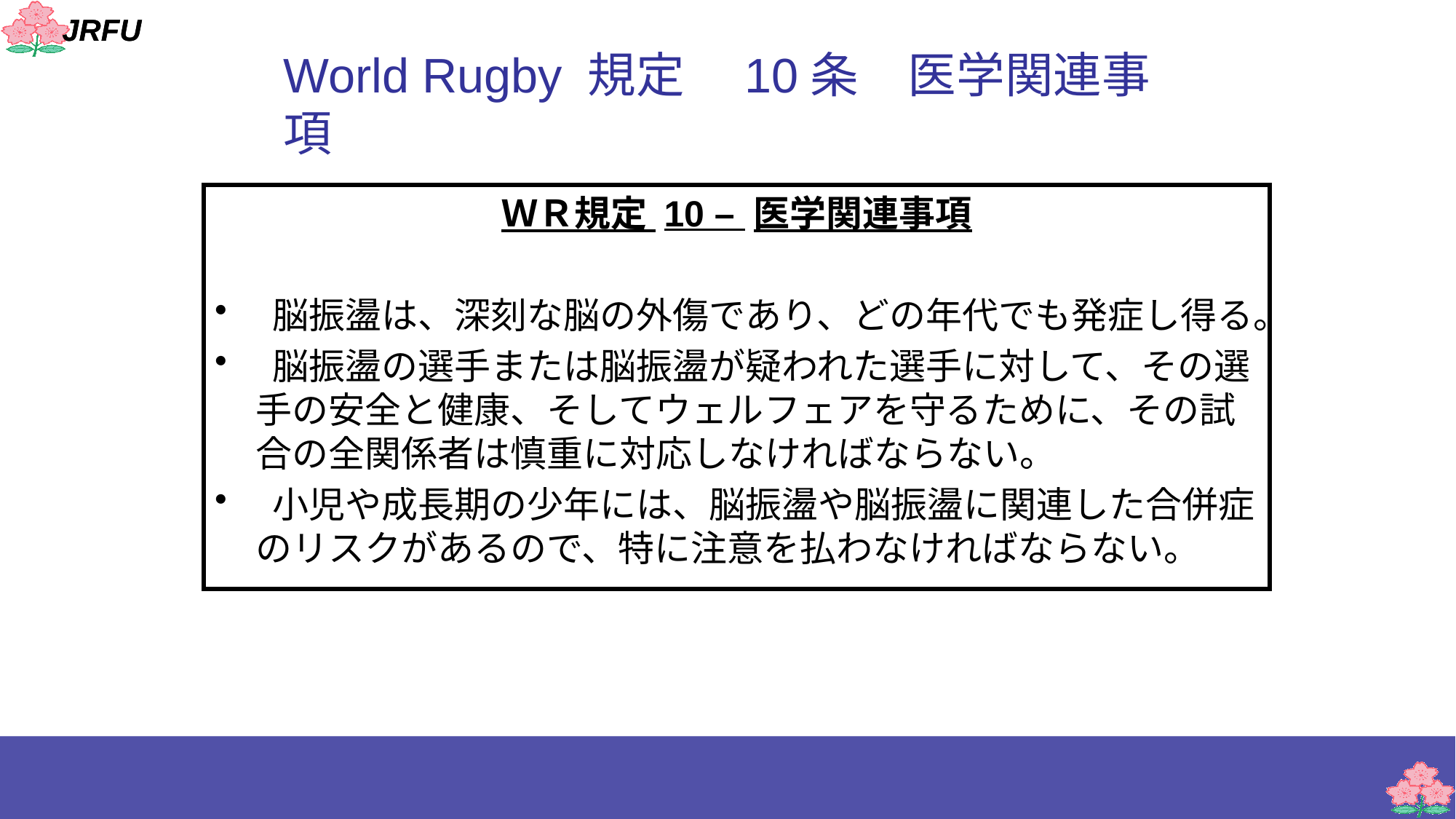

World Rugby 規定　10条　医学関連事項
ＷＲ規定 10 – 医学関連事項

 脳振盪は、深刻な脳の外傷であり、どの年代でも発症し得る。
 脳振盪の選手または脳振盪が疑われた選手に対して、その選手の安全と健康、そしてウェルフェアを守るために、その試合の全関係者は慎重に対応しなければならない。
 小児や成長期の少年には、脳振盪や脳振盪に関連した合併症のリスクがあるので、特に注意を払わなければならない。